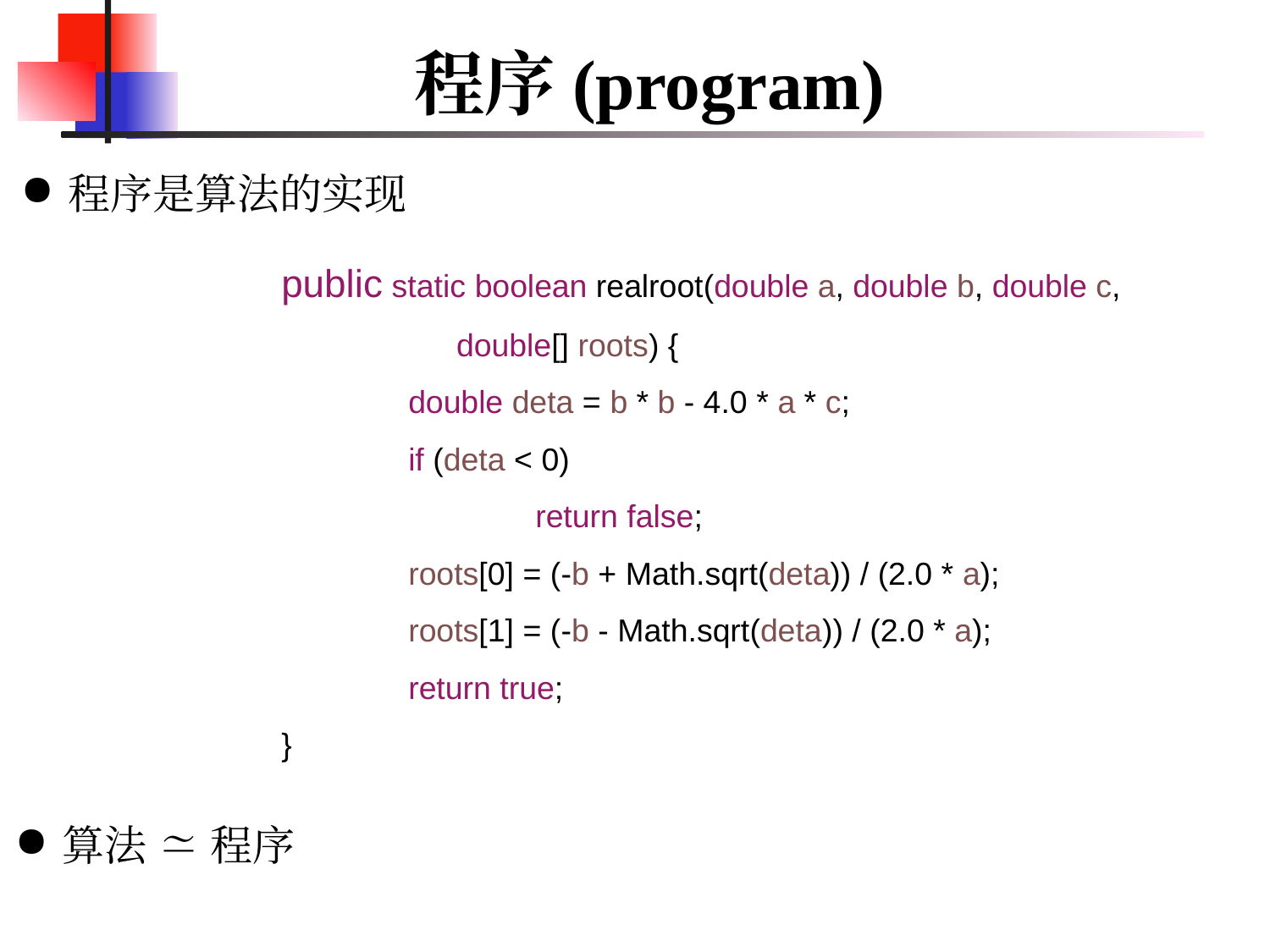

# 程序(program)
程序是算法的实现
	public static boolean realroot(double a, double b, double c,
                                  double[] roots) {
		double deta = b * b - 4.0 * a * c;
		if (deta < 0)
			return false;
		roots[0] = (-b + Math.sqrt(deta)) / (2.0 * a);
		roots[1] = (-b - Math.sqrt(deta)) / (2.0 * a);
		return true;
	}
算法 ≃ 程序